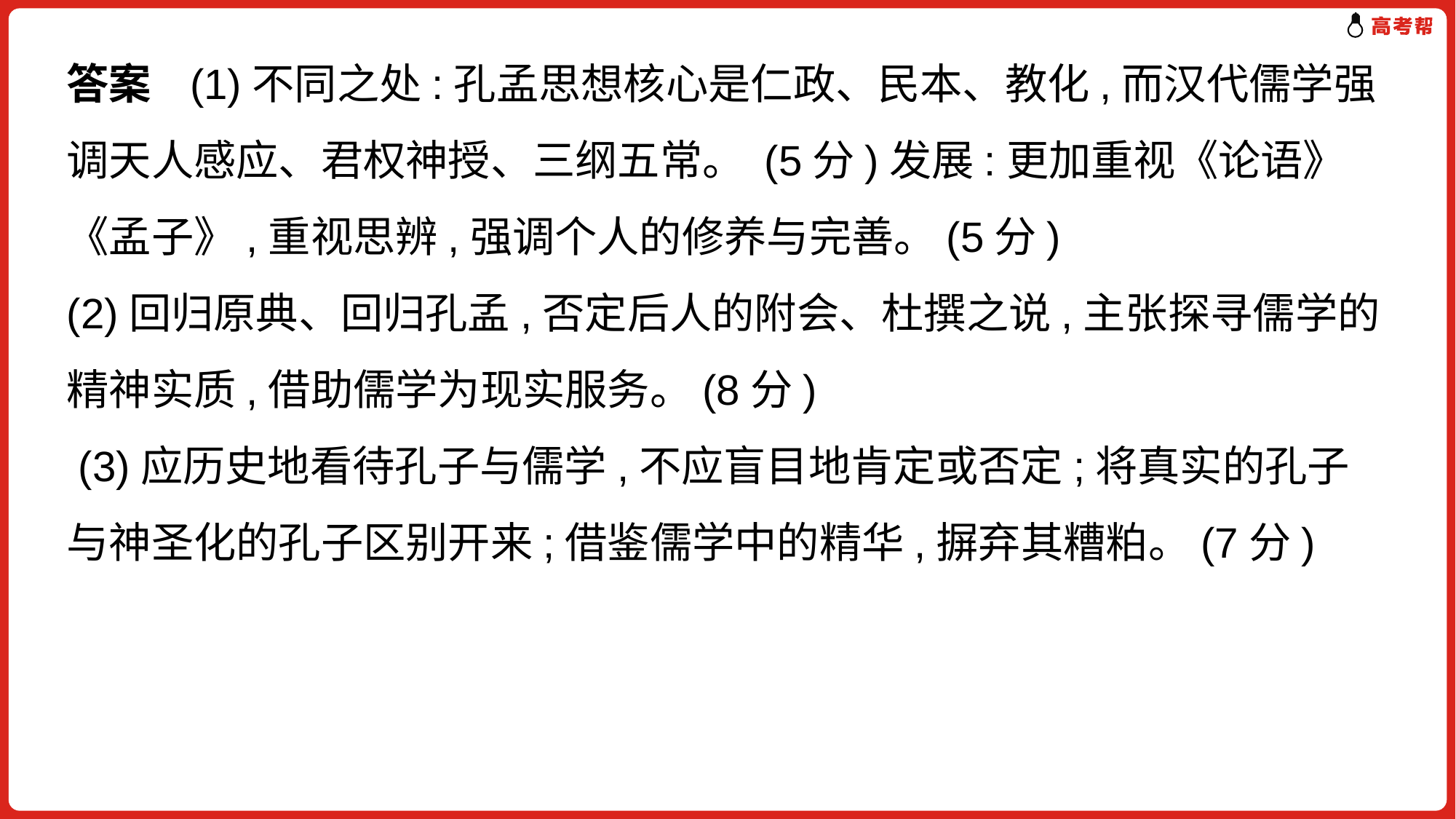

答案   (1)不同之处:孔孟思想核心是仁政、民本、教化,而汉代儒学强调天人感应、君权神授、三纲五常。 (5分)发展:更加重视《论语》《孟子》,重视思辨,强调个人的修养与完善。(5分)
(2)回归原典、回归孔孟,否定后人的附会、杜撰之说,主张探寻儒学的精神实质,借助儒学为现实服务。(8分)
 (3)应历史地看待孔子与儒学,不应盲目地肯定或否定;将真实的孔子与神圣化的孔子区别开来;借鉴儒学中的精华,摒弃其糟粕。(7分)